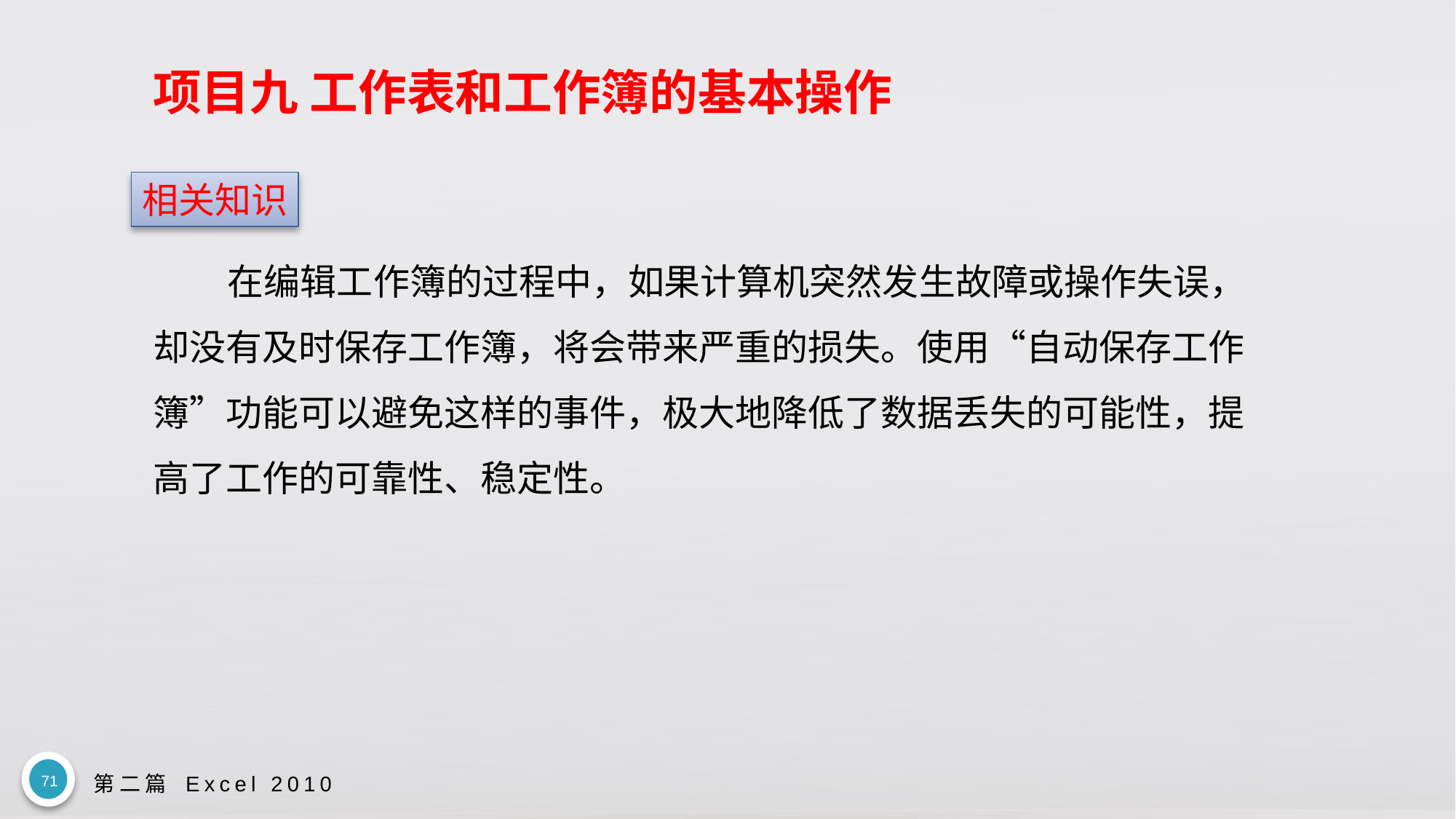

# 项目九 工作表和工作簿的基本操作
相关知识
在编辑工作簿的过程中，如果计算机突然发生故障或操作失误，却没有及时保存工作簿，将会带来严重的损失。使用“自动保存工作簿”功能可以避免这样的事件，极大地降低了数据丢失的可能性，提高了工作的可靠性、稳定性。
71